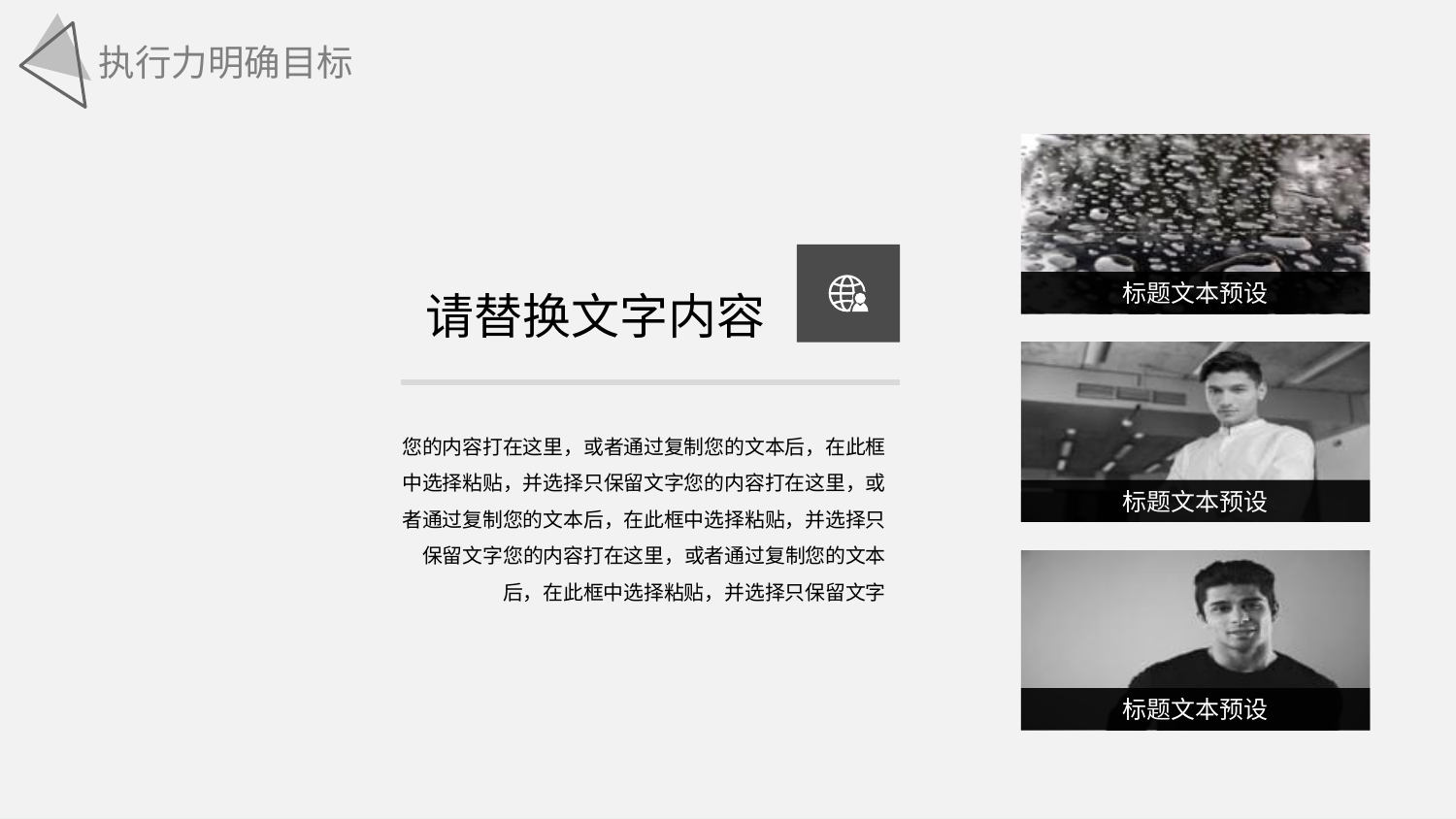

执行力明确目标

标题文本预设
请替换文字内容
您的内容打在这里，或者通过复制您的文本后，在此框中选择粘贴，并选择只保留文字您的内容打在这里，或者通过复制您的文本后，在此框中选择粘贴，并选择只保留文字您的内容打在这里，或者通过复制您的文本后，在此框中选择粘贴，并选择只保留文字
标题文本预设
标题文本预设